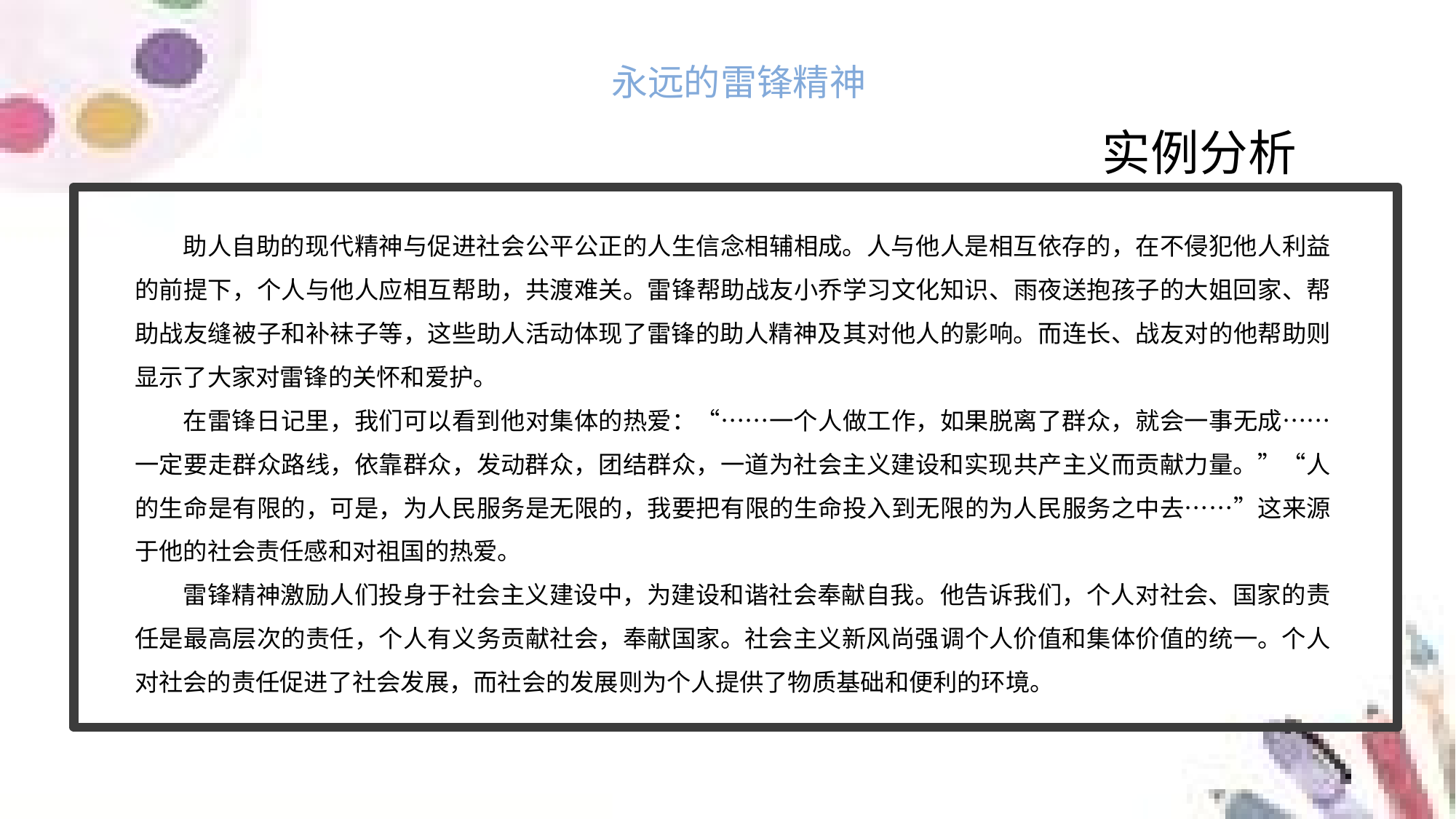

永远的雷锋精神
实例分析

助人自助的现代精神与促进社会公平公正的人生信念相辅相成。人与他人是相互依存的，在不侵犯他人利益的前提下，个人与他人应相互帮助，共渡难关。雷锋帮助战友小乔学习文化知识、雨夜送抱孩子的大姐回家、帮助战友缝被子和补袜子等，这些助人活动体现了雷锋的助人精神及其对他人的影响。而连长、战友对的他帮助则显示了大家对雷锋的关怀和爱护。
在雷锋日记里，我们可以看到他对集体的热爱：“……一个人做工作，如果脱离了群众，就会一事无成……一定要走群众路线，依靠群众，发动群众，团结群众，一道为社会主义建设和实现共产主义而贡献力量。”“人的生命是有限的，可是，为人民服务是无限的，我要把有限的生命投入到无限的为人民服务之中去……”这来源于他的社会责任感和对祖国的热爱。
雷锋精神激励人们投身于社会主义建设中，为建设和谐社会奉献自我。他告诉我们，个人对社会、国家的责任是最高层次的责任，个人有义务贡献社会，奉献国家。社会主义新风尚强调个人价值和集体价值的统一。个人对社会的责任促进了社会发展，而社会的发展则为个人提供了物质基础和便利的环境。